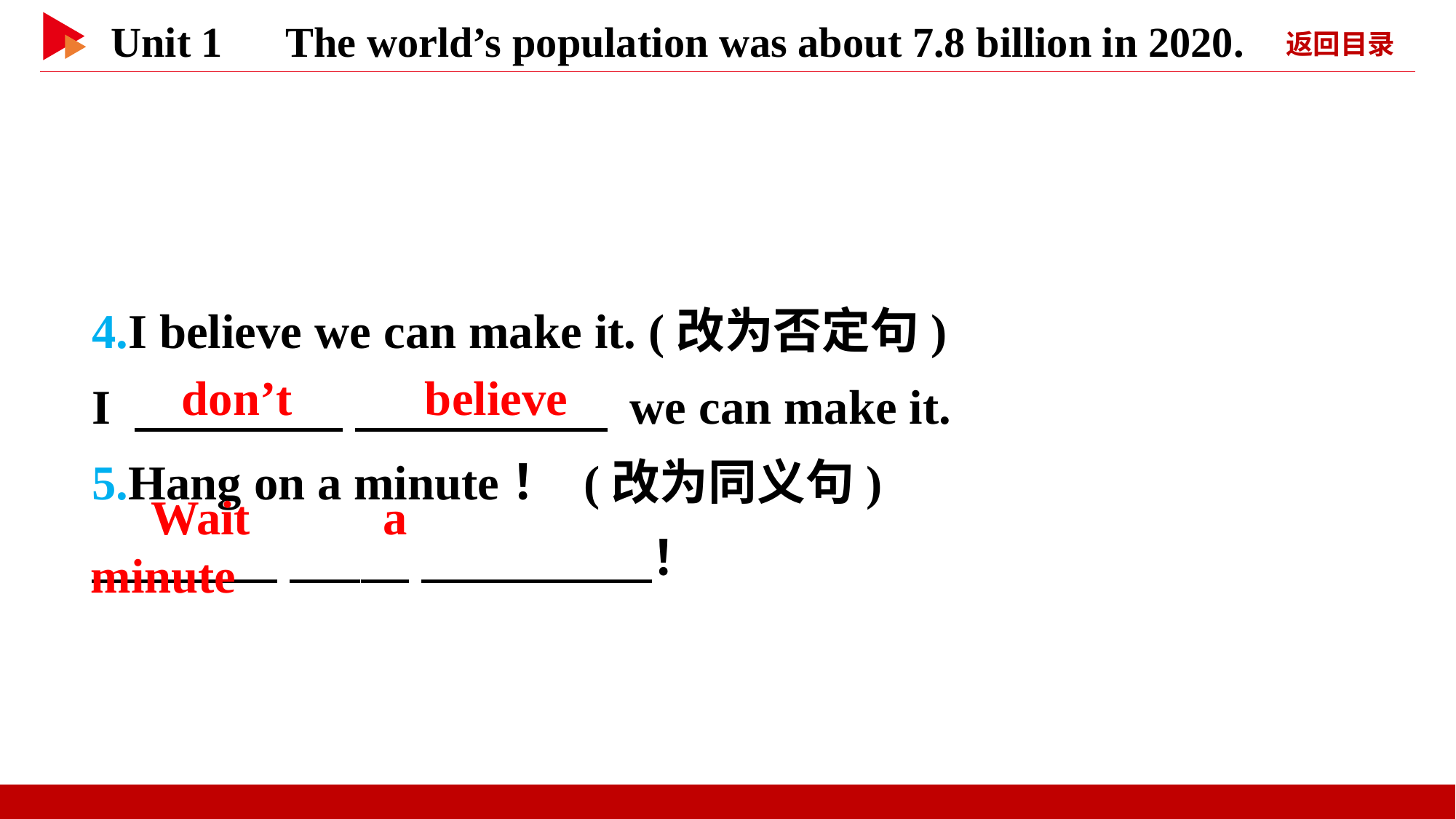

4.I believe we can make it. (改为否定句)
I 　          　 　              　 we can make it.
5.Hang on a minute！ (改为同义句)
　        　 　  　 　            　！
　don’t　 　believe
　Wait　 　a　 　minute